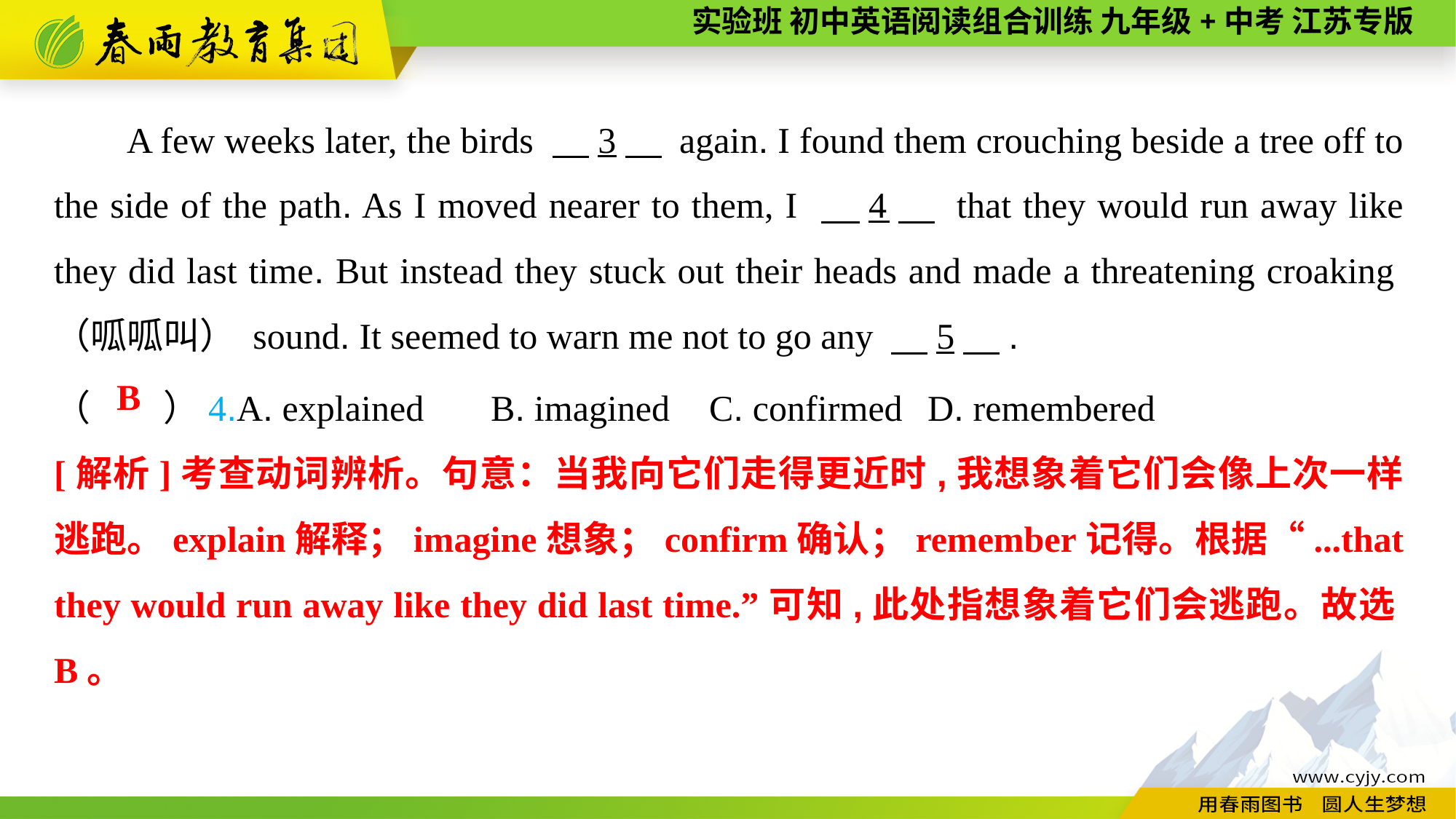

A few weeks later, the birds 　3　 again. I found them crouching beside a tree off to the side of the path. As I moved nearer to them, I 　4　 that they would run away like they did last time. But instead they stuck out their heads and made a threatening croaking（呱呱叫） sound. It seemed to warn me not to go any 　5　.
（　　）4.A. explained	B. imagined	C. confirmed	D. remembered
B
[解析]考查动词辨析。句意：当我向它们走得更近时,我想象着它们会像上次一样逃跑。explain解释；imagine想象；confirm确认；remember记得。根据“...that they would run away like they did last time.”可知,此处指想象着它们会逃跑。故选B。